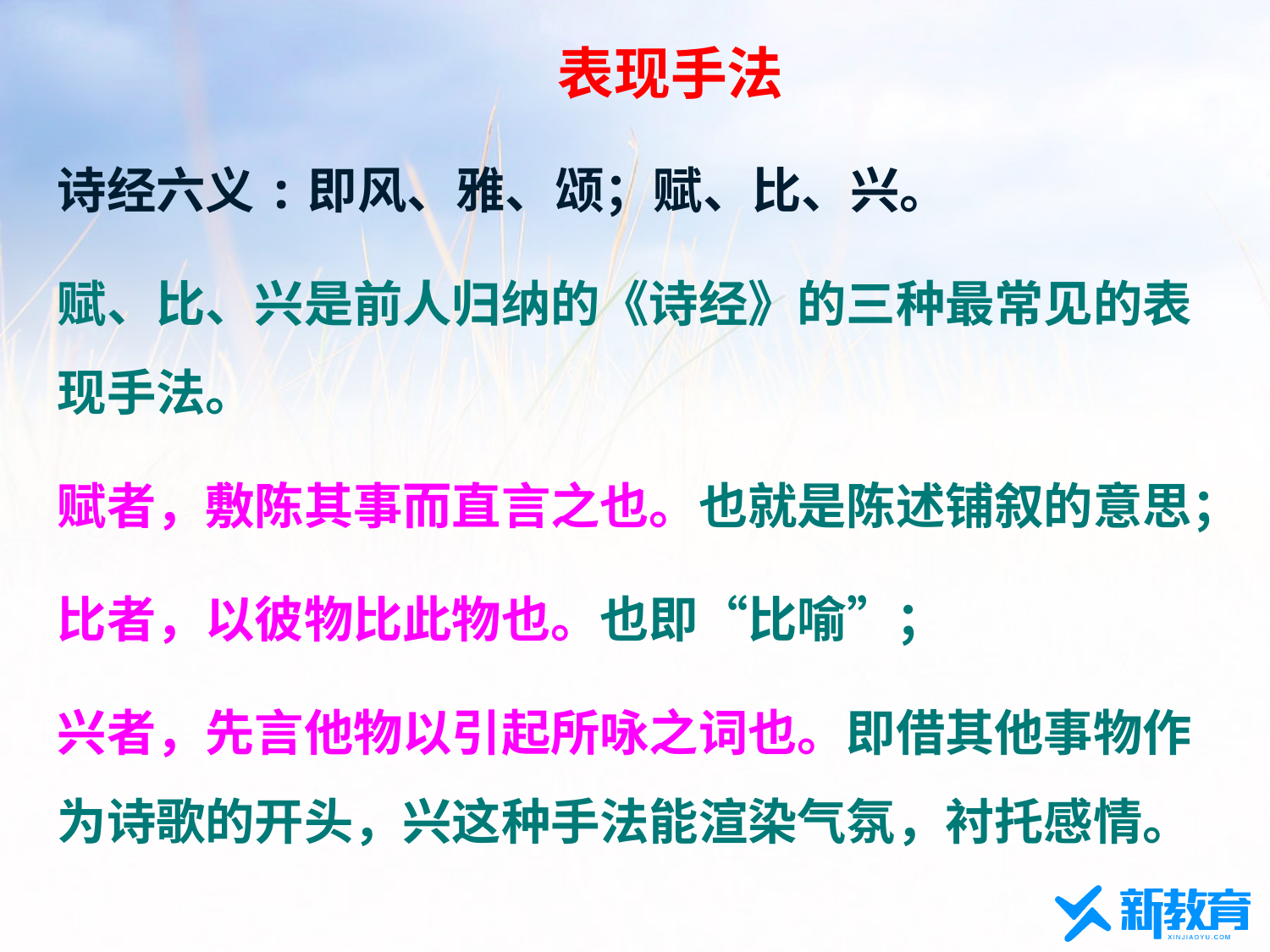

表现手法
诗经六义:即风、雅、颂；赋、比、兴。
赋、比、兴是前人归纳的《诗经》的三种最常见的表现手法。
赋者，敷陈其事而直言之也。也就是陈述铺叙的意思；
比者，以彼物比此物也。也即“比喻”；
兴者，先言他物以引起所咏之词也。即借其他事物作为诗歌的开头，兴这种手法能渲染气氛，衬托感情。